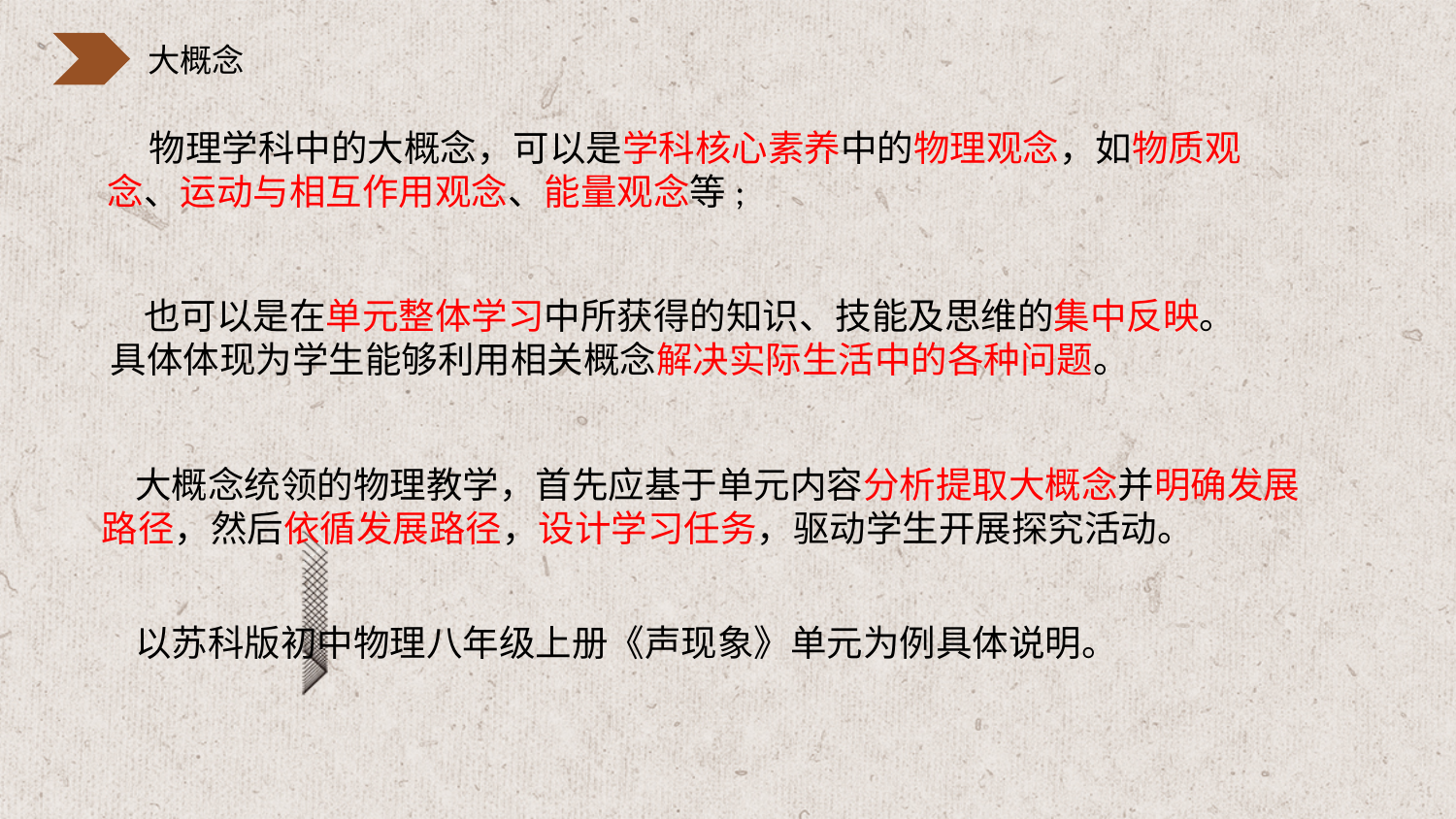

物理学科中的大概念，可以是学科核心素养中的物理观念，如物质观念、运动与相互作用观念、能量观念等;

   也可以是在单元整体学习中所获得的知识、技能及思维的集中反映。
具体体现为学生能够利用相关概念解决实际生活中的各种问题。
   大概念统领的物理教学，首先应基于单元内容分析提取大概念并明确发展路径，然后依循发展路径，设计学习任务，驱动学生开展探究活动。
以苏科版初中物理八年级上册《声现象》单元为例具体说明。